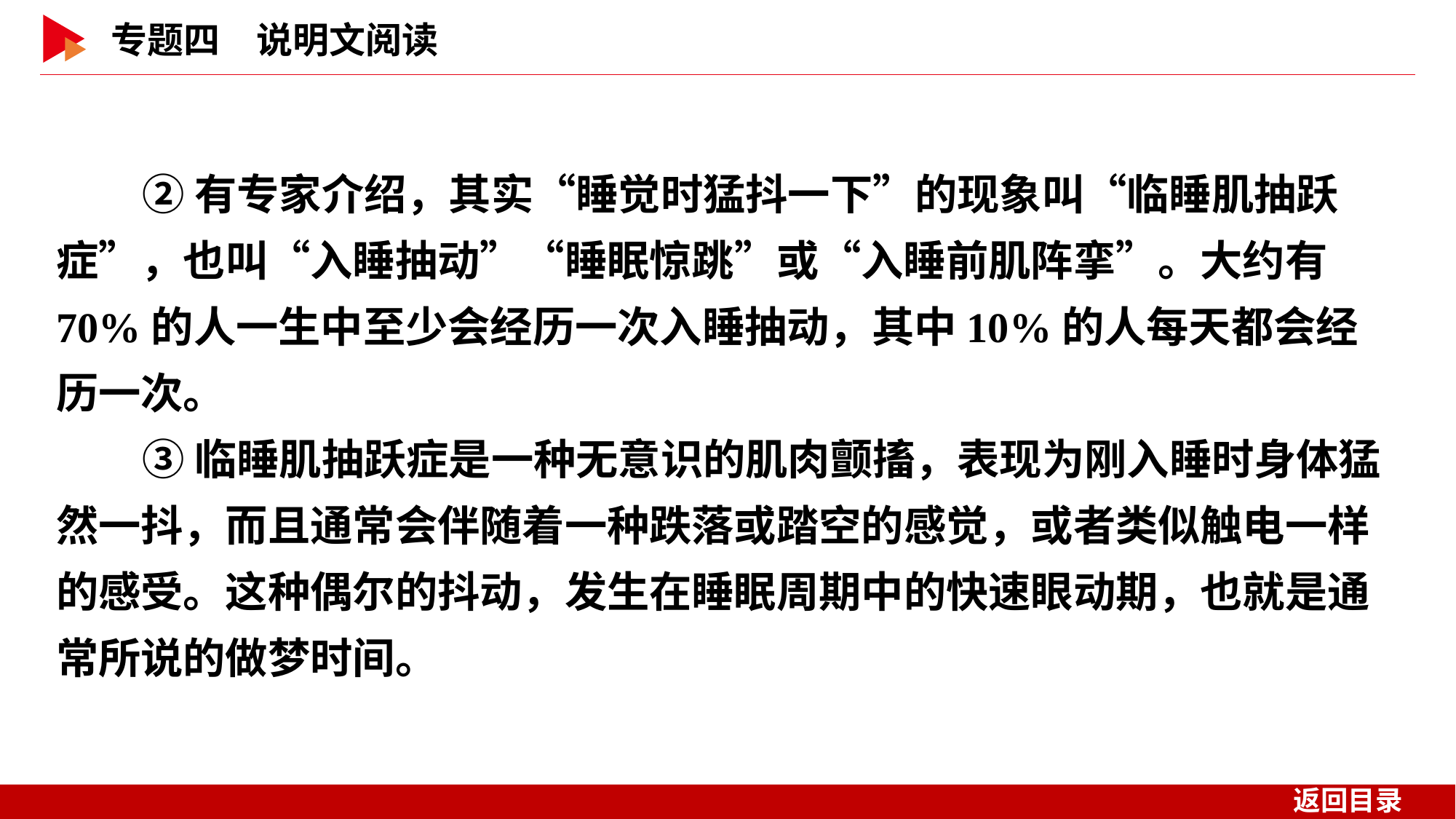

②有专家介绍，其实“睡觉时猛抖一下”的现象叫“临睡肌抽跃症”，也叫“入睡抽动”“睡眠惊跳”或“入睡前肌阵挛”。大约有70%的人一生中至少会经历一次入睡抽动，其中10%的人每天都会经历一次。
③临睡肌抽跃症是一种无意识的肌肉颤搐，表现为刚入睡时身体猛然一抖，而且通常会伴随着一种跌落或踏空的感觉，或者类似触电一样的感受。这种偶尔的抖动，发生在睡眠周期中的快速眼动期，也就是通常所说的做梦时间。